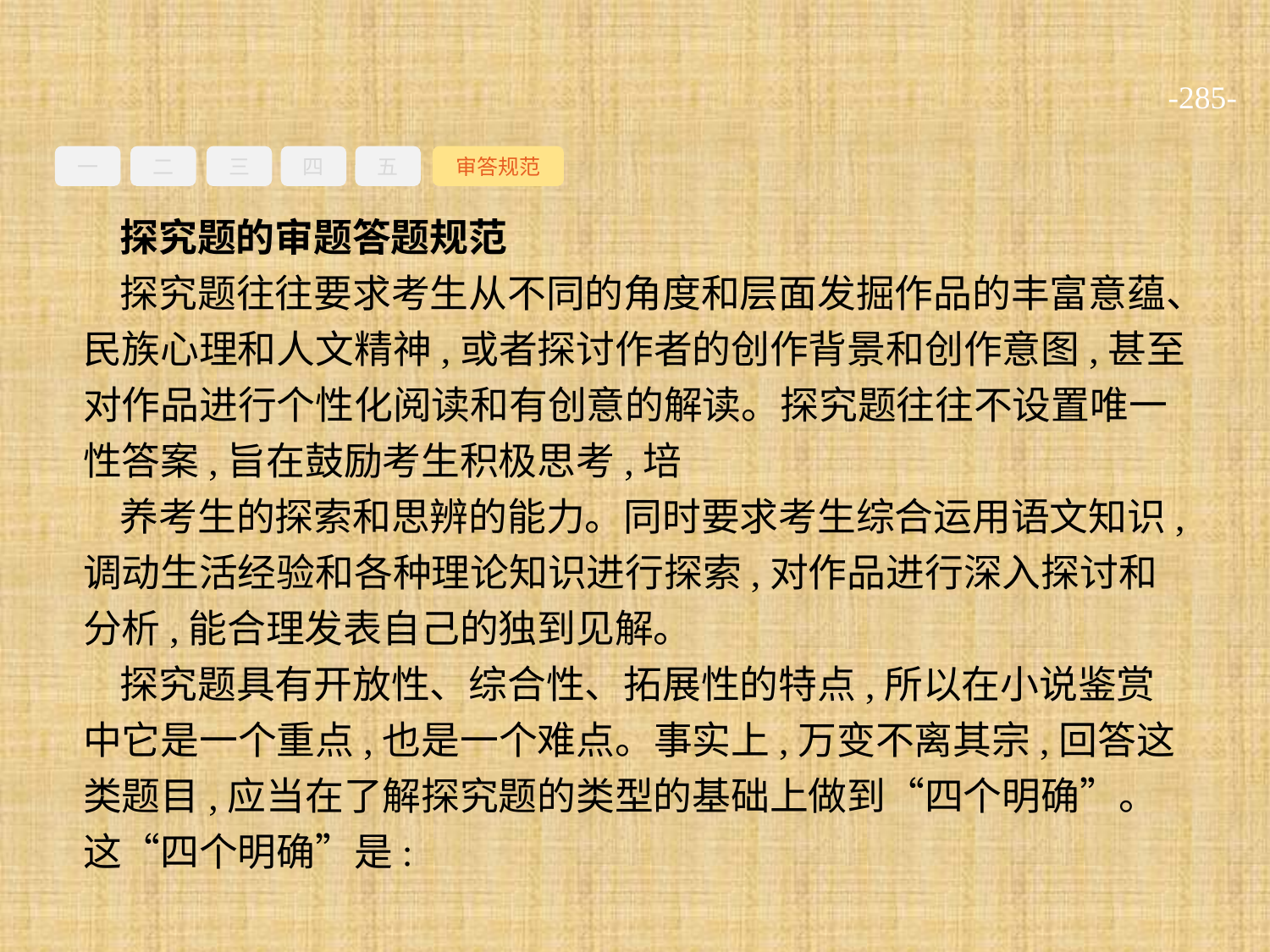

-285-
一
二
三
四
五
审答规范
探究题的审题答题规范
探究题往往要求考生从不同的角度和层面发掘作品的丰富意蕴、民族心理和人文精神,或者探讨作者的创作背景和创作意图,甚至对作品进行个性化阅读和有创意的解读。探究题往往不设置唯一性答案,旨在鼓励考生积极思考,培
养考生的探索和思辨的能力。同时要求考生综合运用语文知识,调动生活经验和各种理论知识进行探索,对作品进行深入探讨和分析,能合理发表自己的独到见解。
探究题具有开放性、综合性、拓展性的特点,所以在小说鉴赏中它是一个重点,也是一个难点。事实上,万变不离其宗,回答这类题目,应当在了解探究题的类型的基础上做到“四个明确”。这“四个明确”是: